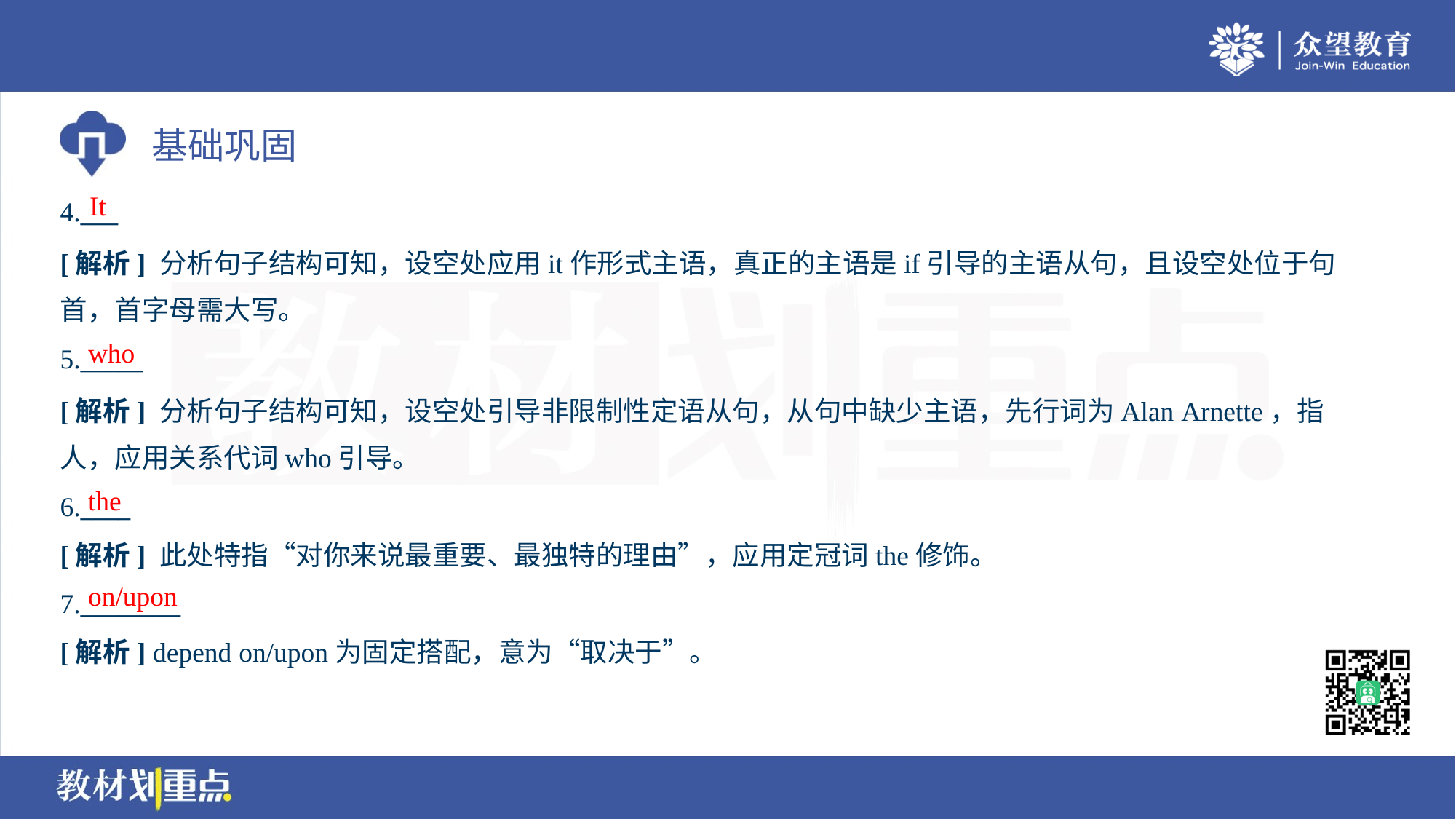

It
4.___
[解析] 分析句子结构可知，设空处应用it作形式主语，真正的主语是if引导的主语从句，且设空处位于句
首，首字母需大写。
who
5._____
[解析] 分析句子结构可知，设空处引导非限制性定语从句，从句中缺少主语，先行词为Alan Arnette，指
人，应用关系代词who引导。
the
6.____
[解析] 此处特指“对你来说最重要、最独特的理由”，应用定冠词the修饰。
on/upon
7.________
[解析] depend on/upon为固定搭配，意为“取决于”。